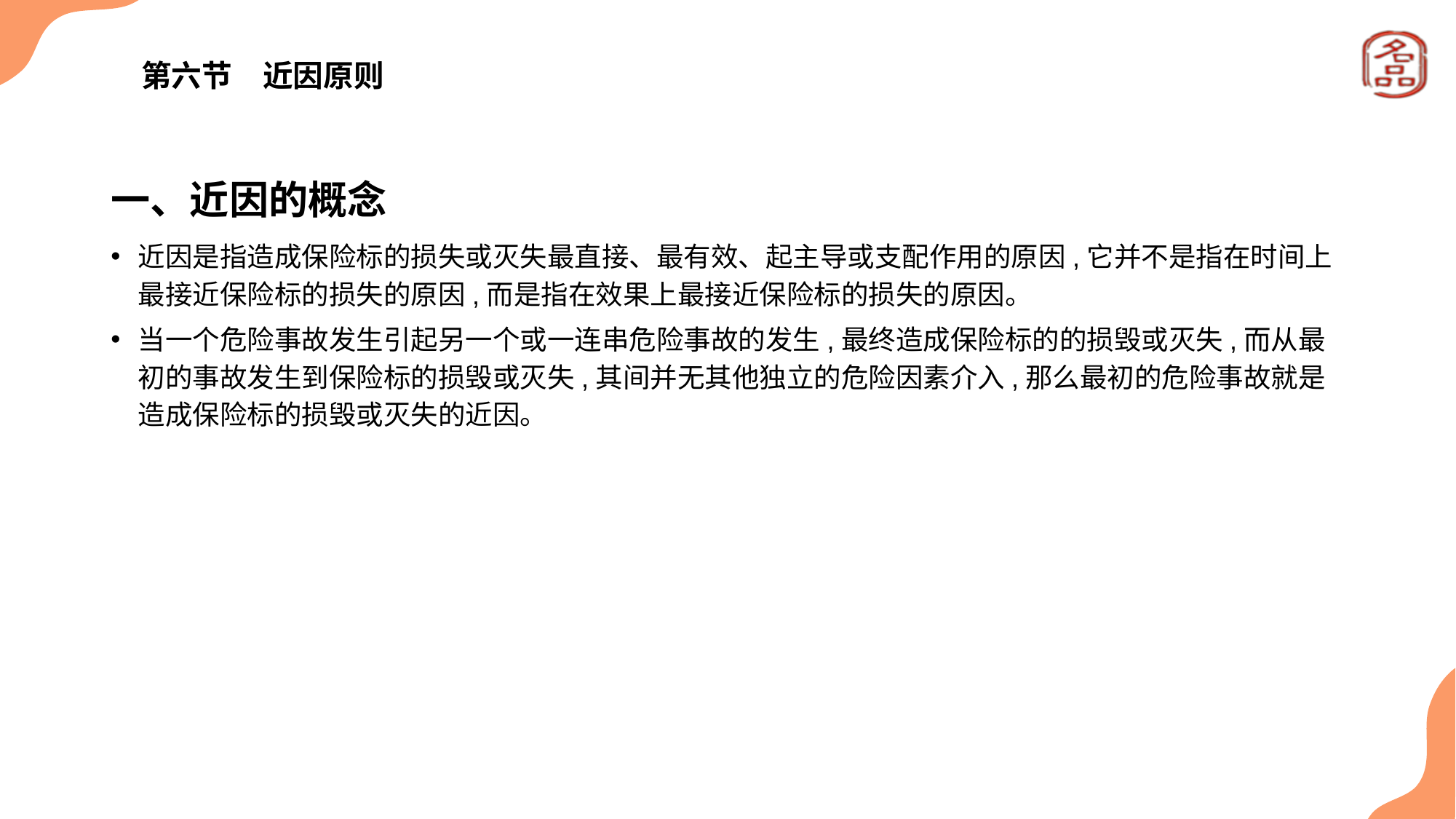

# 第六节　近因原则
一、近因的概念
近因是指造成保险标的损失或灭失最直接、最有效、起主导或支配作用的原因,它并不是指在时间上最接近保险标的损失的原因,而是指在效果上最接近保险标的损失的原因。
当一个危险事故发生引起另一个或一连串危险事故的发生,最终造成保险标的的损毁或灭失,而从最初的事故发生到保险标的损毁或灭失,其间并无其他独立的危险因素介入,那么最初的危险事故就是造成保险标的损毁或灭失的近因。